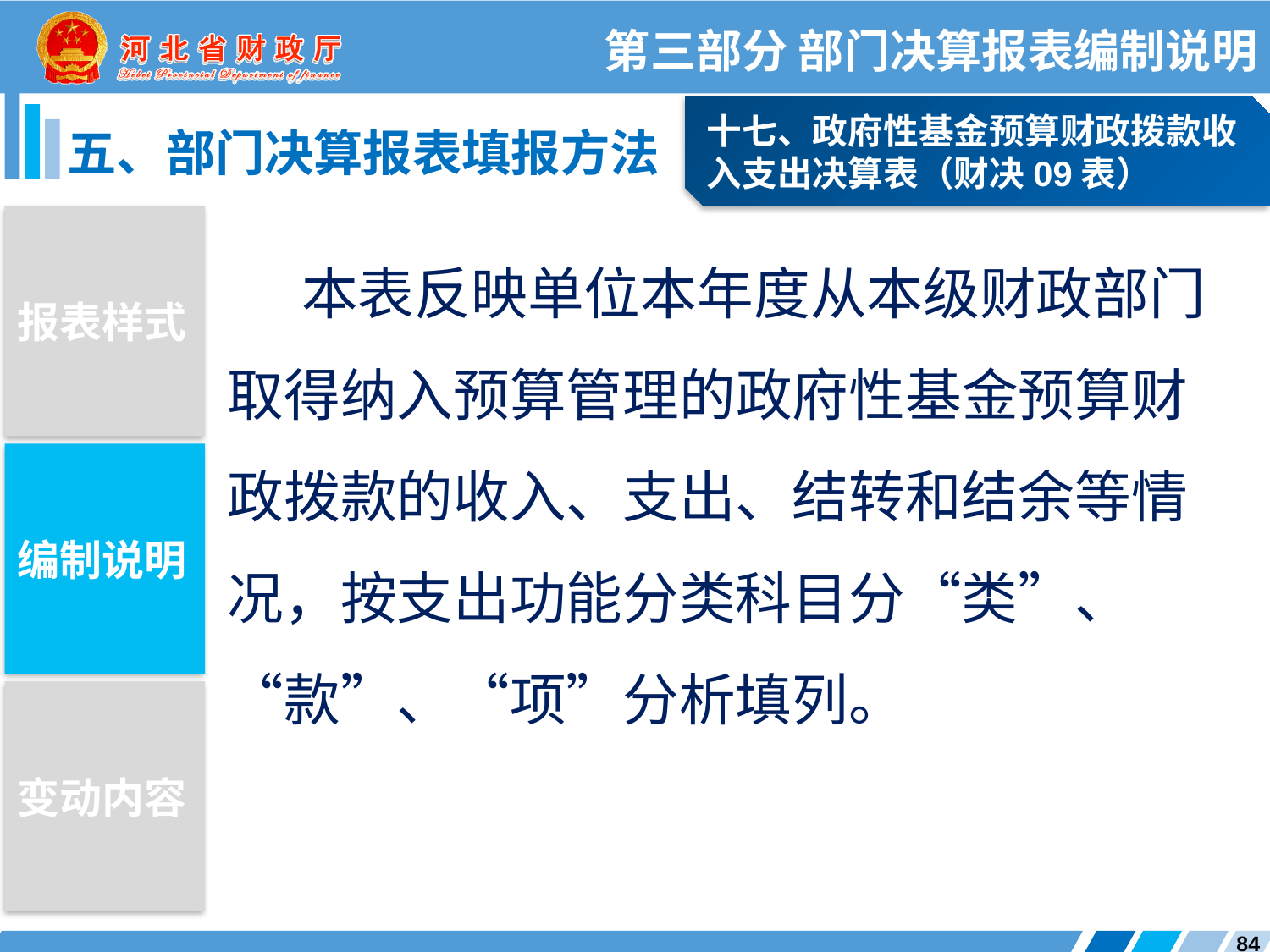

第三部分 部门决算报表编制说明
十七、政府性基金预算财政拨款收入支出决算表（财决09表）
五、部门决算报表填报方法
报表样式
本表反映单位本年度从本级财政部门取得纳入预算管理的政府性基金预算财政拨款的收入、支出、结转和结余等情况，按支出功能分类科目分“类”、“款”、“项”分析填列。
编制说明
变动内容
84